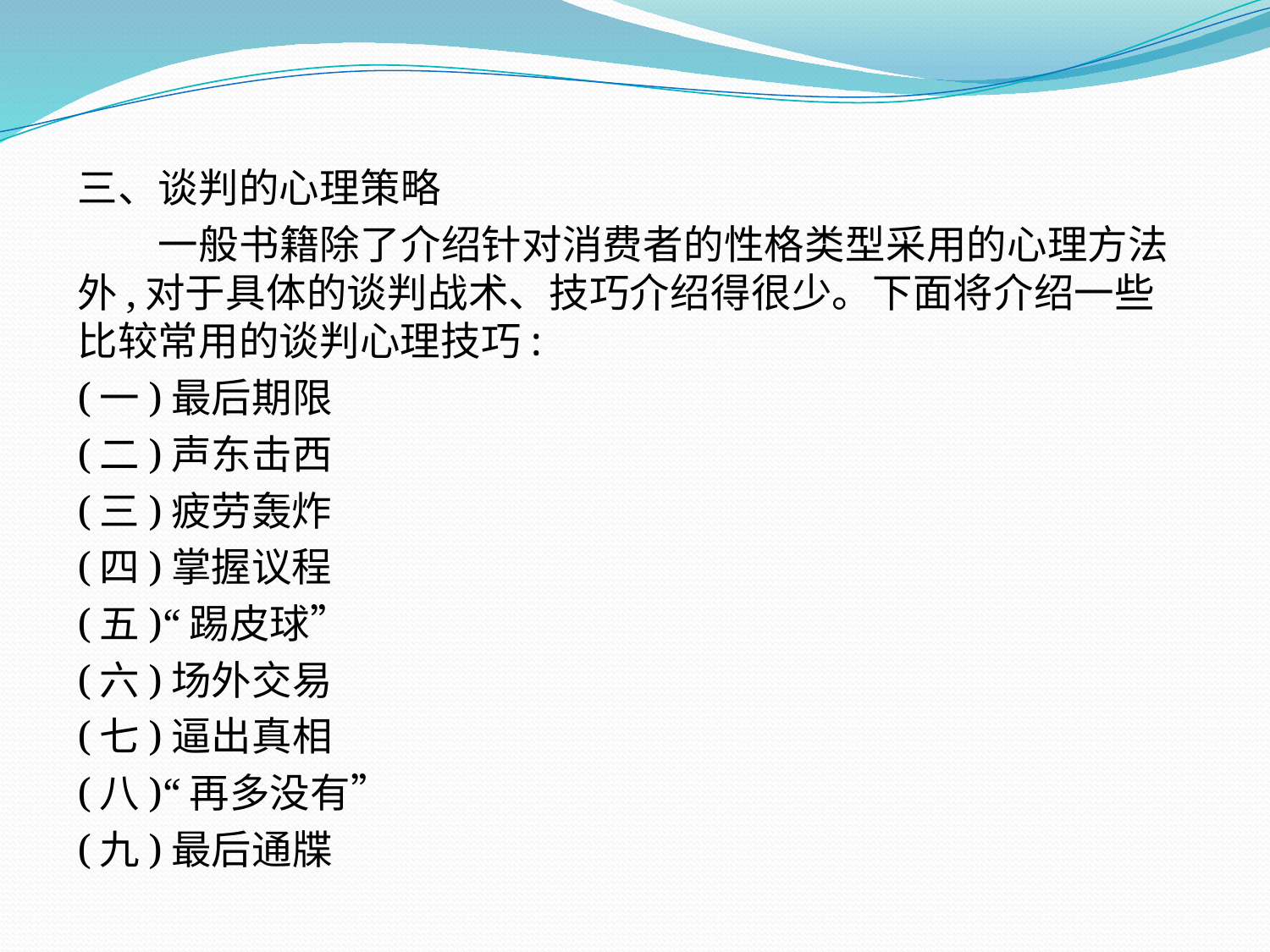

三、谈判的心理策略
　　一般书籍除了介绍针对消费者的性格类型采用的心理方法外,对于具体的谈判战术、技巧介绍得很少。下面将介绍一些比较常用的谈判心理技巧:
(一)最后期限
(二)声东击西
(三)疲劳轰炸
(四)掌握议程
(五)“踢皮球”
(六)场外交易
(七)逼出真相
(八)“再多没有”
(九)最后通牒